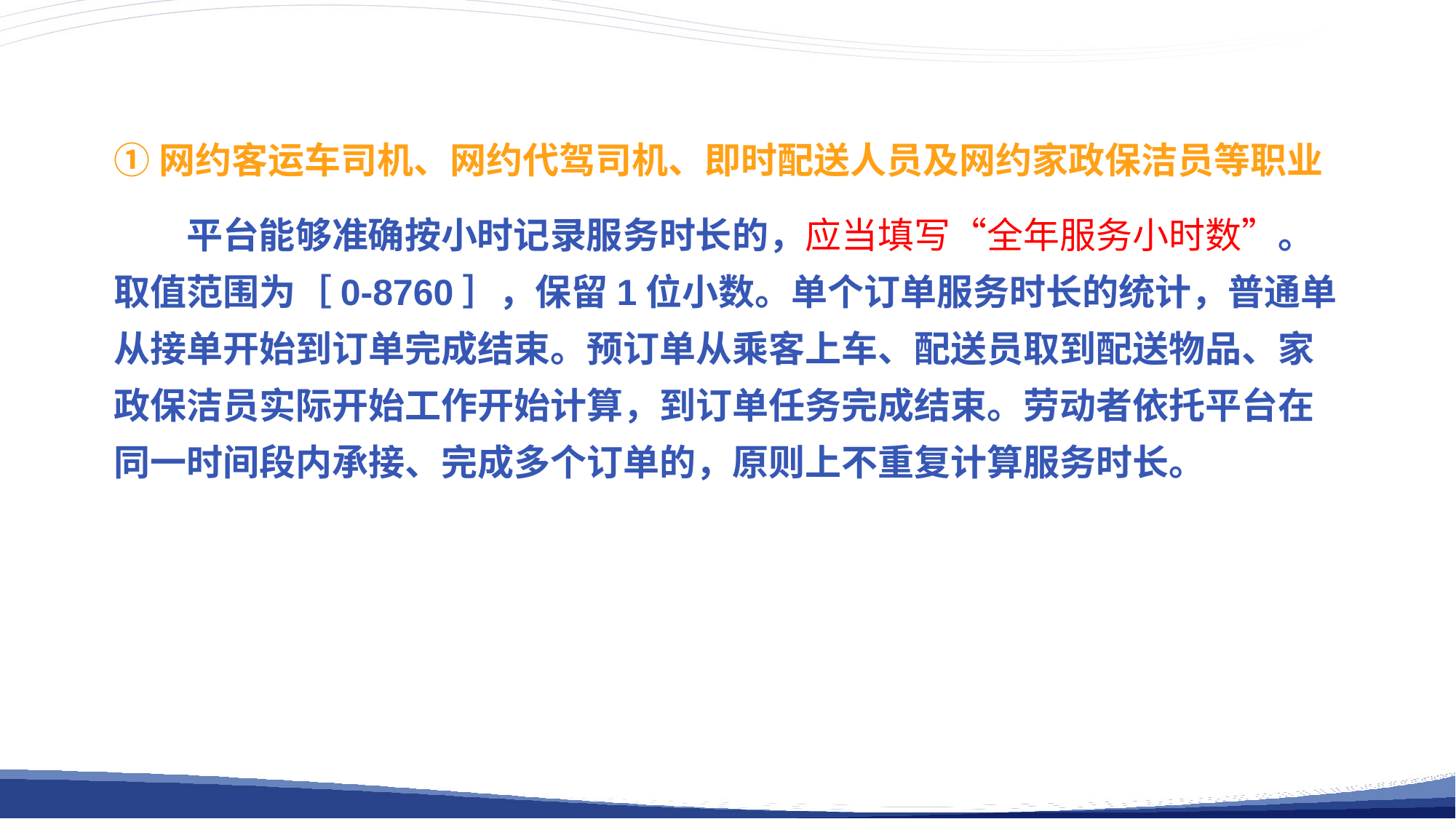

①网约客运车司机、网约代驾司机、即时配送人员及网约家政保洁员等职业
平台能够准确按小时记录服务时长的，应当填写“全年服务小时数”。取值范围为［0-8760］，保留1位小数。单个订单服务时长的统计，普通单从接单开始到订单完成结束。预订单从乘客上车、配送员取到配送物品、家政保洁员实际开始工作开始计算，到订单任务完成结束。劳动者依托平台在同一时间段内承接、完成多个订单的，原则上不重复计算服务时长。